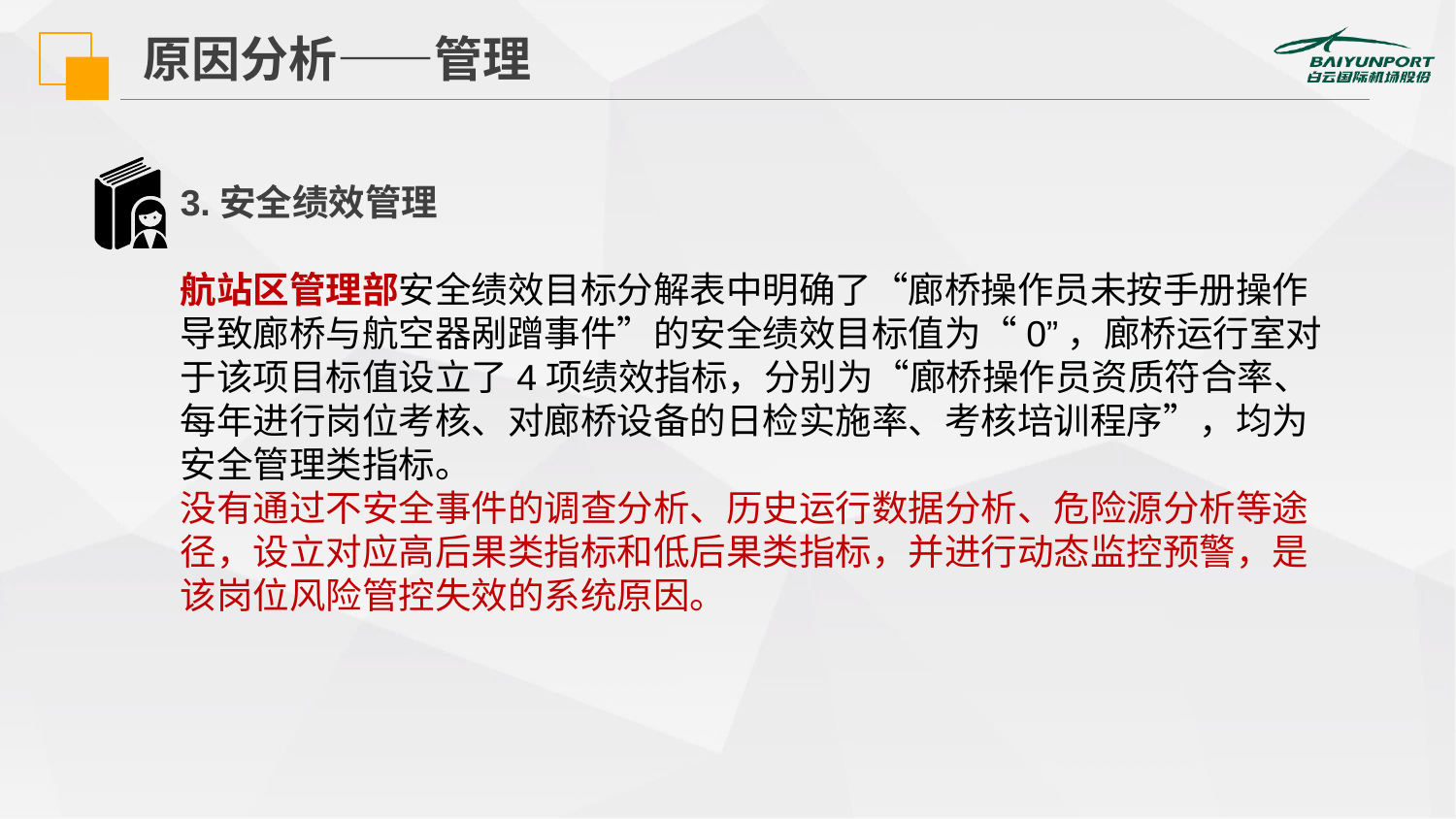

原因分析——管理

3.安全绩效管理

航站区管理部安全绩效目标分解表中明确了“廊桥操作员未按手册操作导致廊桥与航空器剐蹭事件”的安全绩效目标值为“0”，廊桥运行室对于该项目标值设立了4项绩效指标，分别为“廊桥操作员资质符合率、每年进行岗位考核、对廊桥设备的日检实施率、考核培训程序”，均为安全管理类指标。
没有通过不安全事件的调查分析、历史运行数据分析、危险源分析等途径，设立对应高后果类指标和低后果类指标，并进行动态监控预警，是该岗位风险管控失效的系统原因。